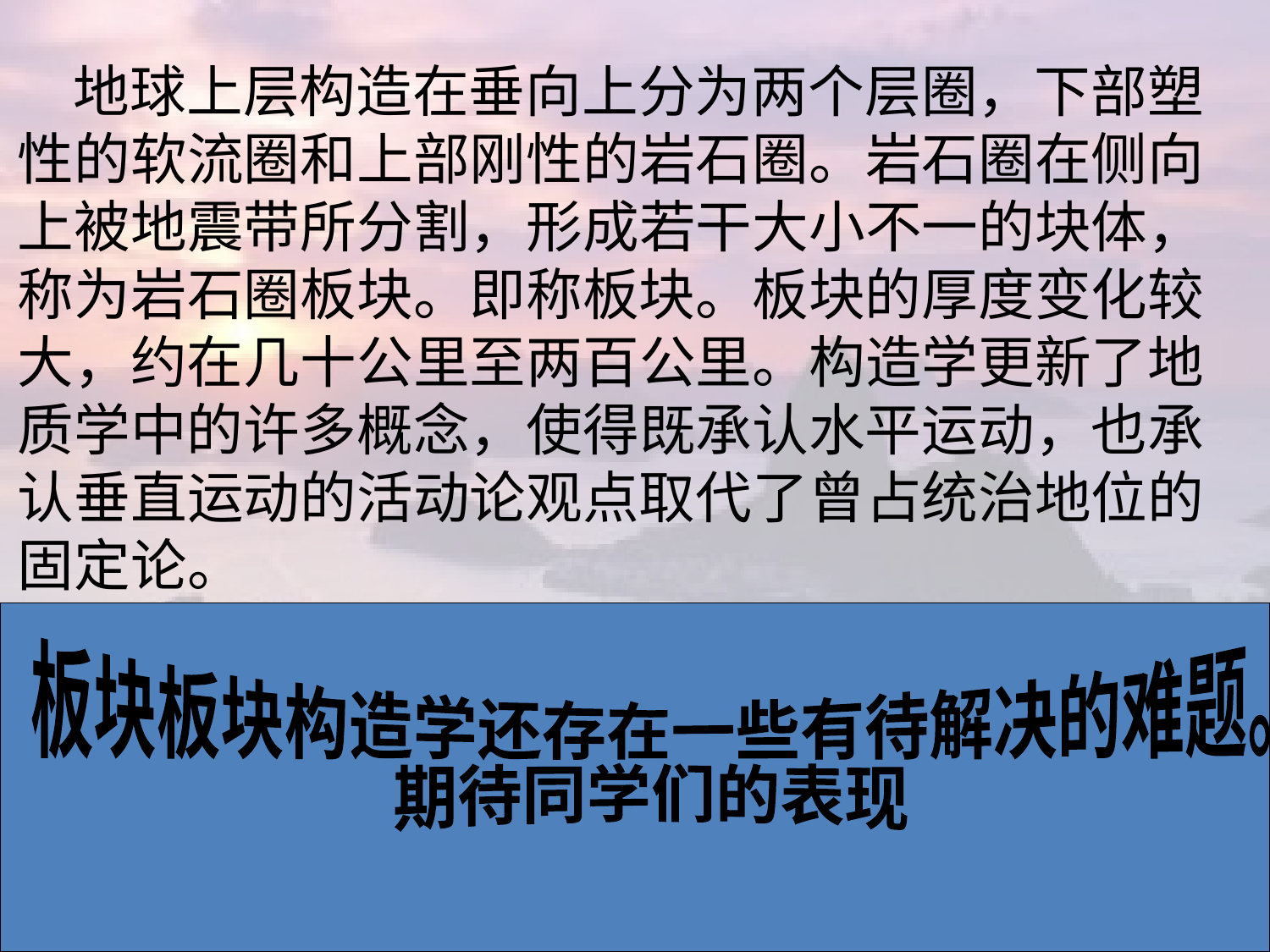

# 地球上层构造在垂向上分为两个层圈，下部塑性的软流圈和上部刚性的岩石圈。岩石圈在侧向上被地震带所分割，形成若干大小不一的块体，称为岩石圈板块。即称板块。板块的厚度变化较大，约在几十公里至两百公里。构造学更新了地质学中的许多概念，使得既承认水平运动，也承认垂直运动的活动论观点取代了曾占统治地位的固定论。

板块板块构造学还存在一些有待解决的难题。
期待同学们的表现